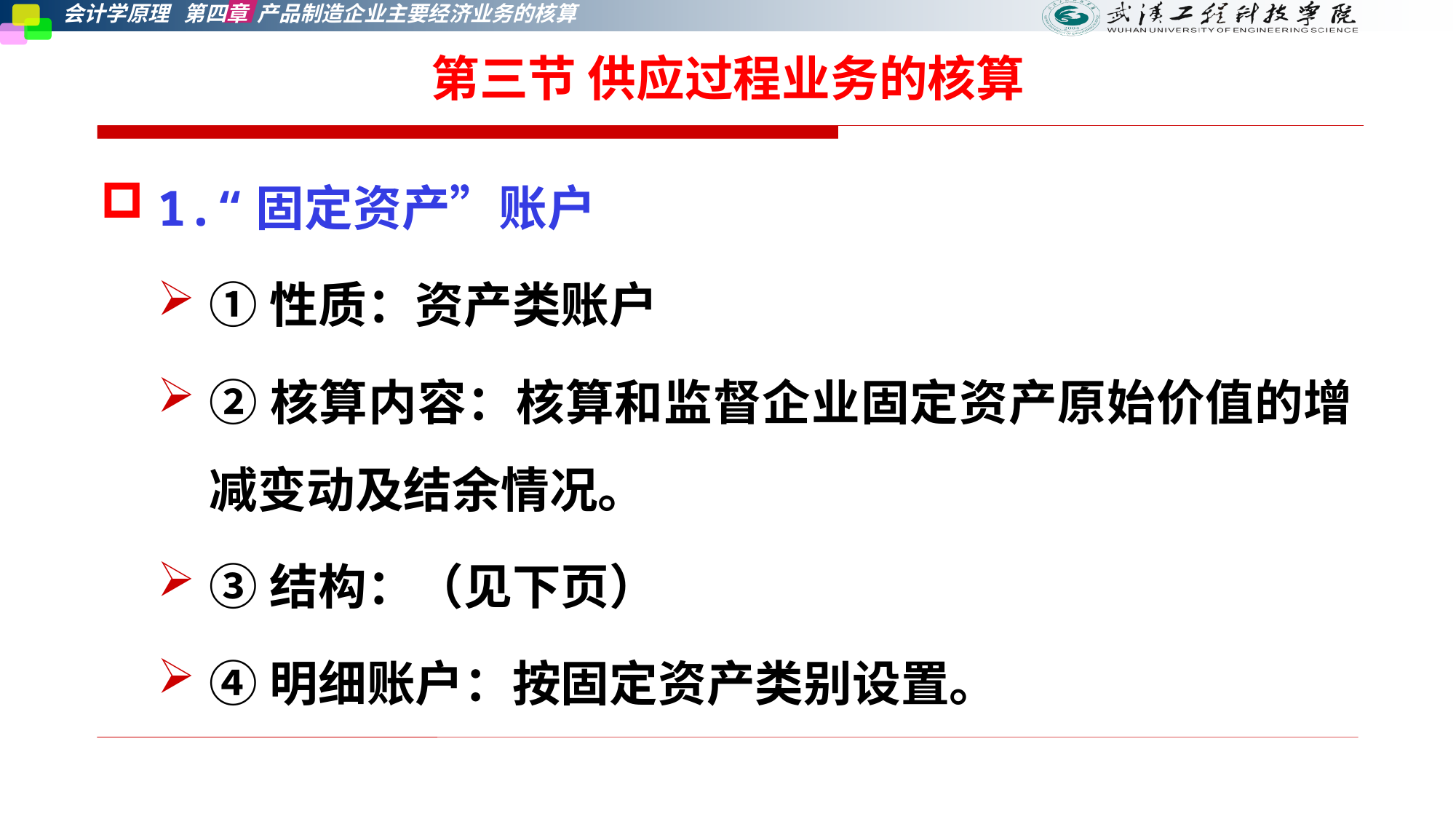

第三节 供应过程业务的核算
1.“固定资产”账户
①性质：资产类账户
②核算内容：核算和监督企业固定资产原始价值的增减变动及结余情况。
③结构：（见下页）
④明细账户：按固定资产类别设置。